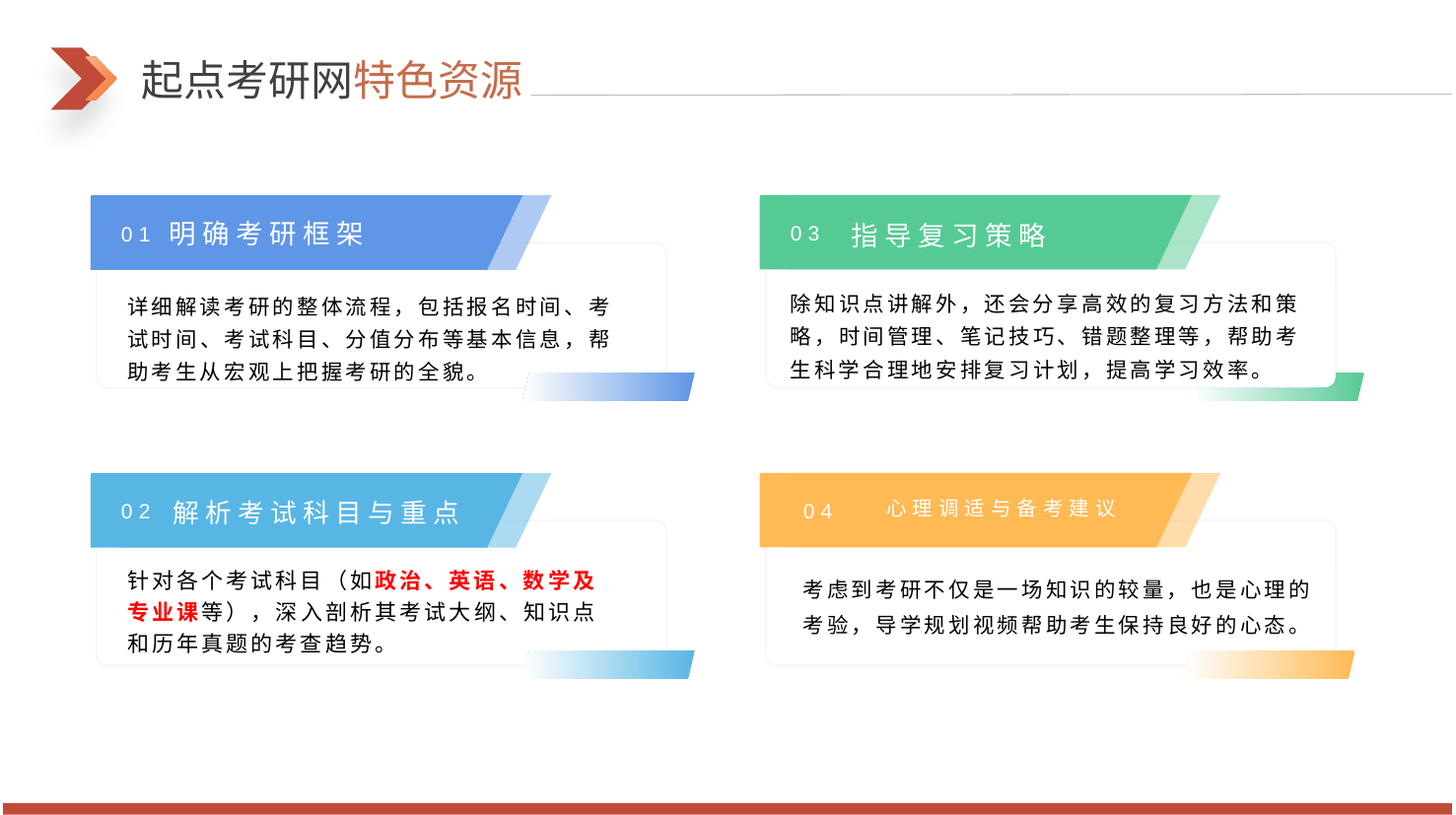

起点考研网特色资源

明确考研框架
指导复习策略
03
01

除知识点讲解外，还会分享高效的复习方法和策略，时间管理、笔记技巧、错题整理等，帮助考生科学合理地安排复习计划，提高学习效率。
详细解读考研的整体流程，包括报名时间、考试时间、考试科目、分值分布等基本信息，帮助考生从宏观上把握考研的全貌。

心理调适与备考建议
解析考试科目与重点
04
02

针对各个考试科目（如政治、英语、数学及专业课等），深入剖析其考试大纲、知识点和历年真题的考查趋势。
考虑到考研不仅是一场知识的较量，也是心理的考验，导学规划视频帮助考生保持良好的心态。